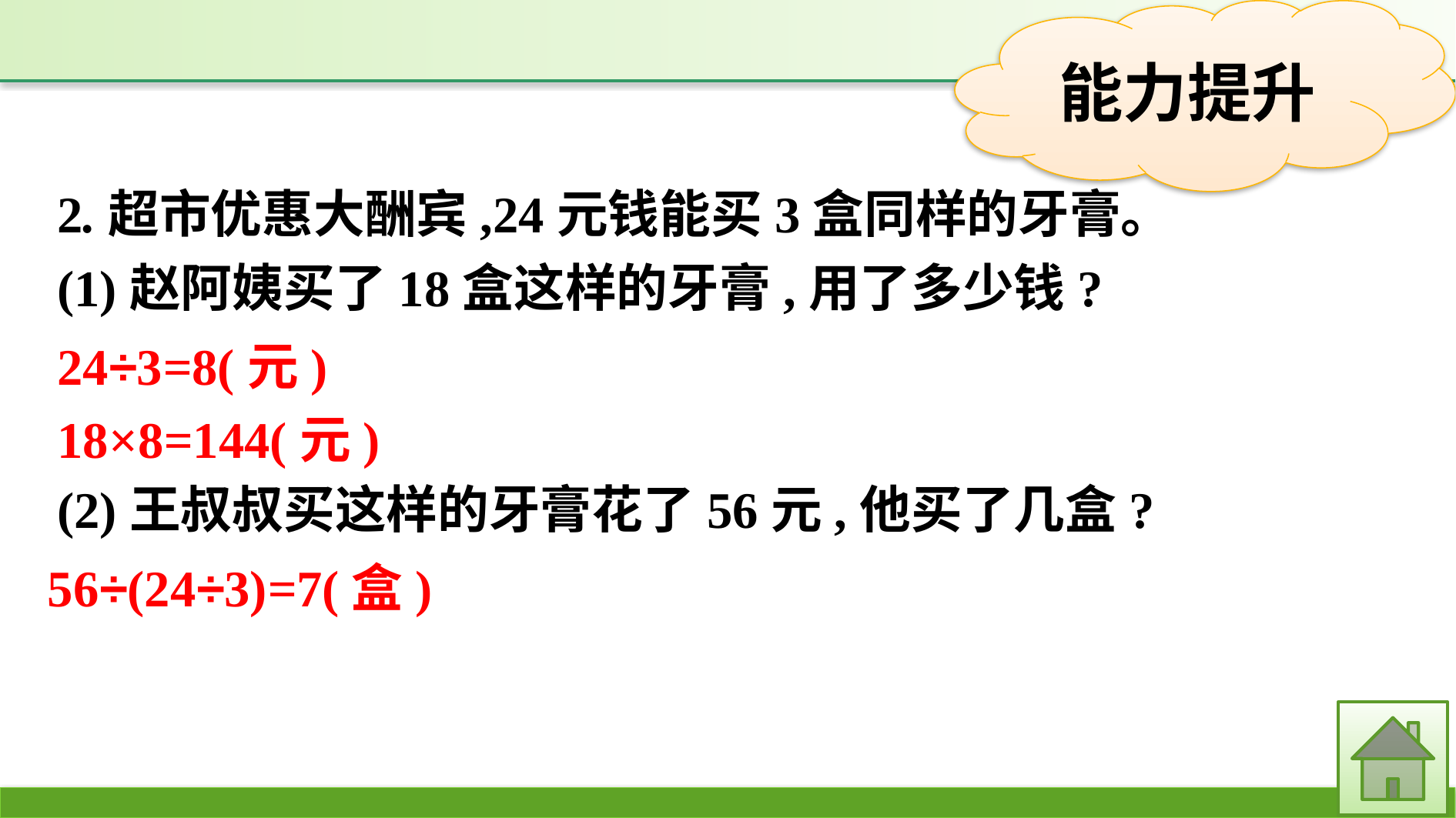

2.超市优惠大酬宾,24元钱能买3盒同样的牙膏。
(1)赵阿姨买了18盒这样的牙膏,用了多少钱?

(2)王叔叔买这样的牙膏花了56元,他买了几盒?
24÷3=8(元)
18×8=144(元)
56÷(24÷3)=7(盒)